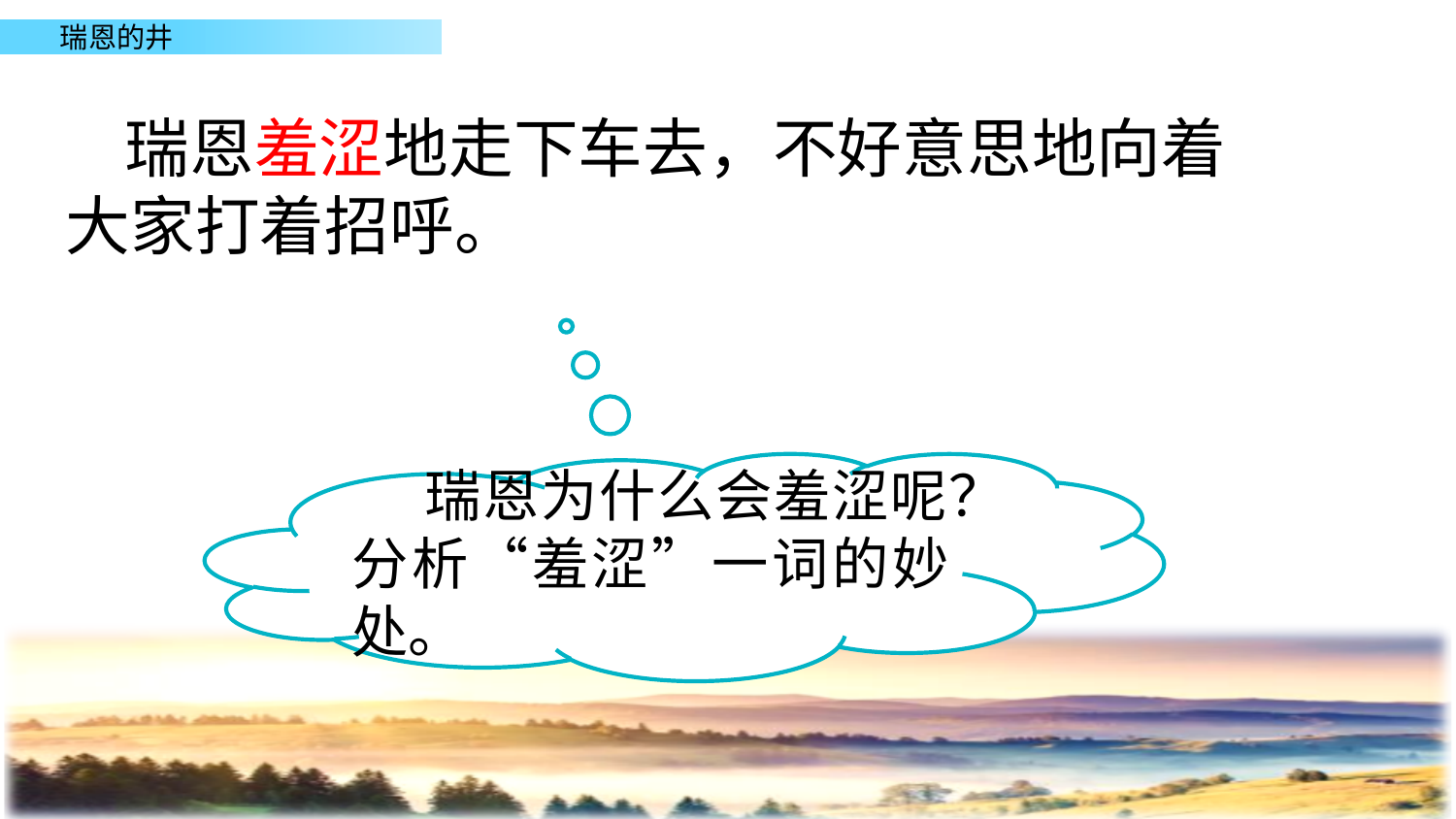

瑞恩羞涩地走下车去，不好意思地向着大家打着招呼。
        瑞恩为什么会羞涩呢？分析“羞涩”一词的妙处。